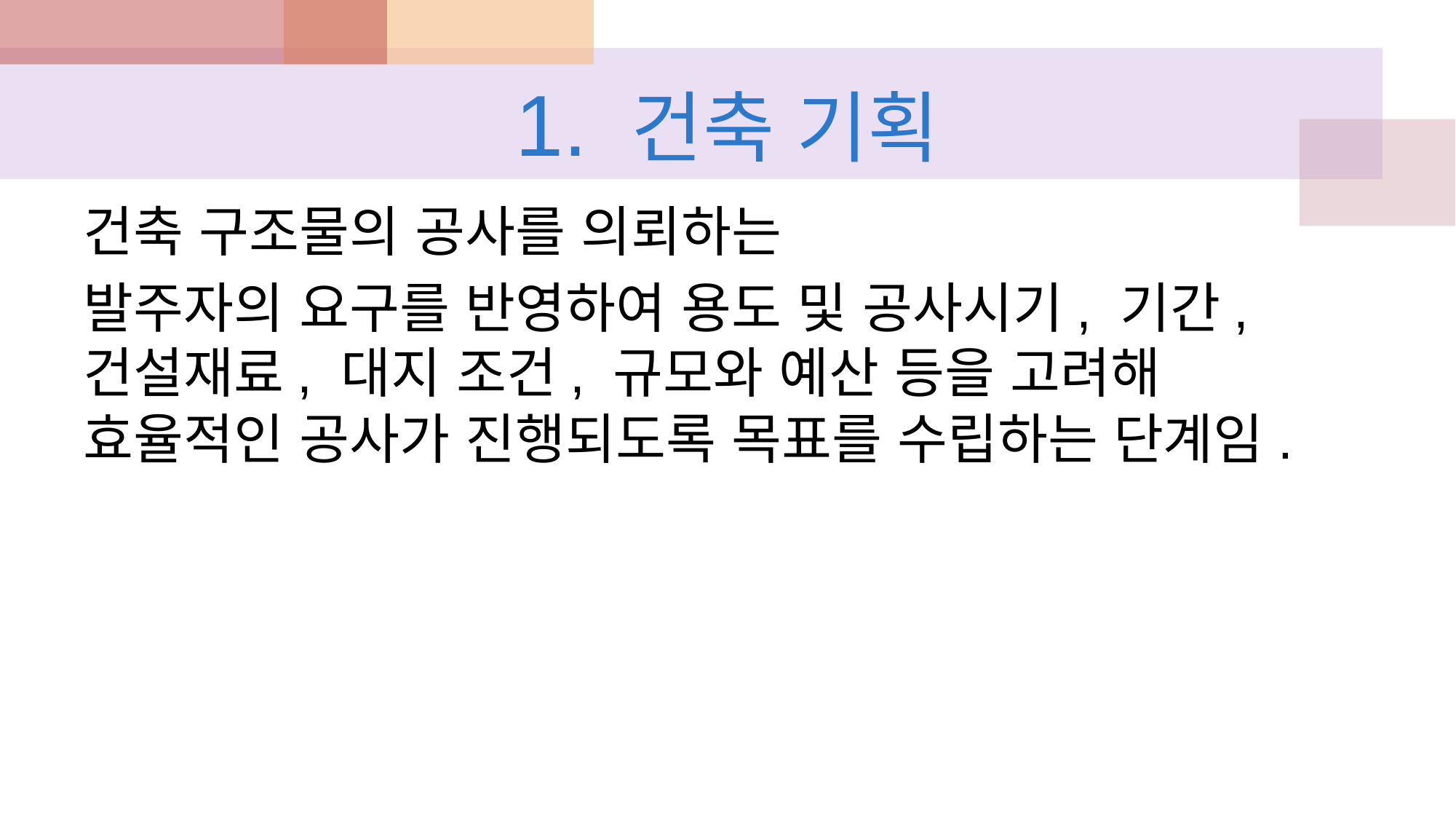

# 1. 건축 기획
건축 구조물의 공사를 의뢰하는
발주자의 요구를 반영하여 용도 및 공사시기, 기간, 건설재료, 대지 조건, 규모와 예산 등을 고려해 효율적인 공사가 진행되도록 목표를 수립하는 단계임.